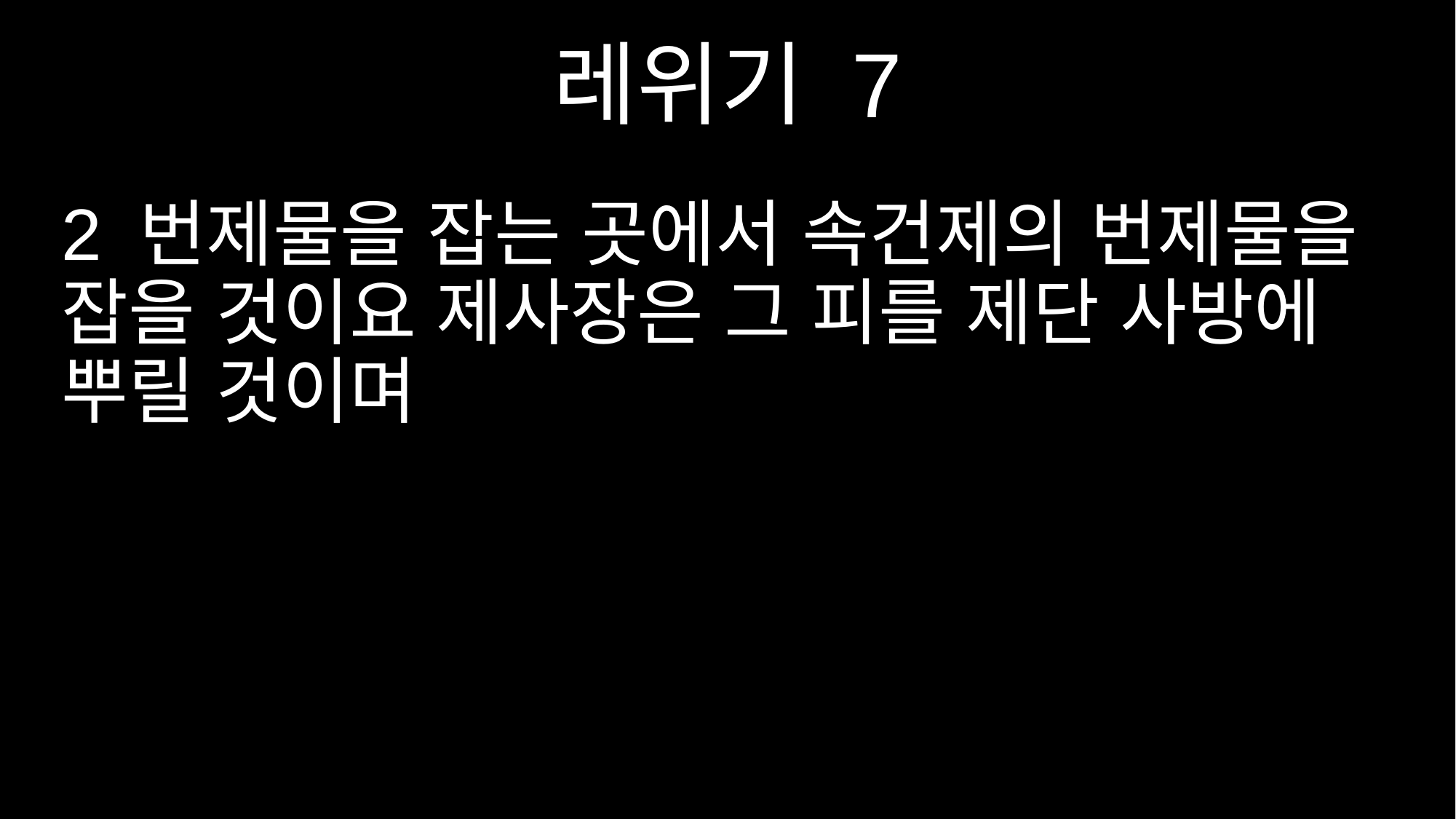

레위기 7
2 번제물을 잡는 곳에서 속건제의 번제물을 잡을 것이요 제사장은 그 피를 제단 사방에 뿌릴 것이며